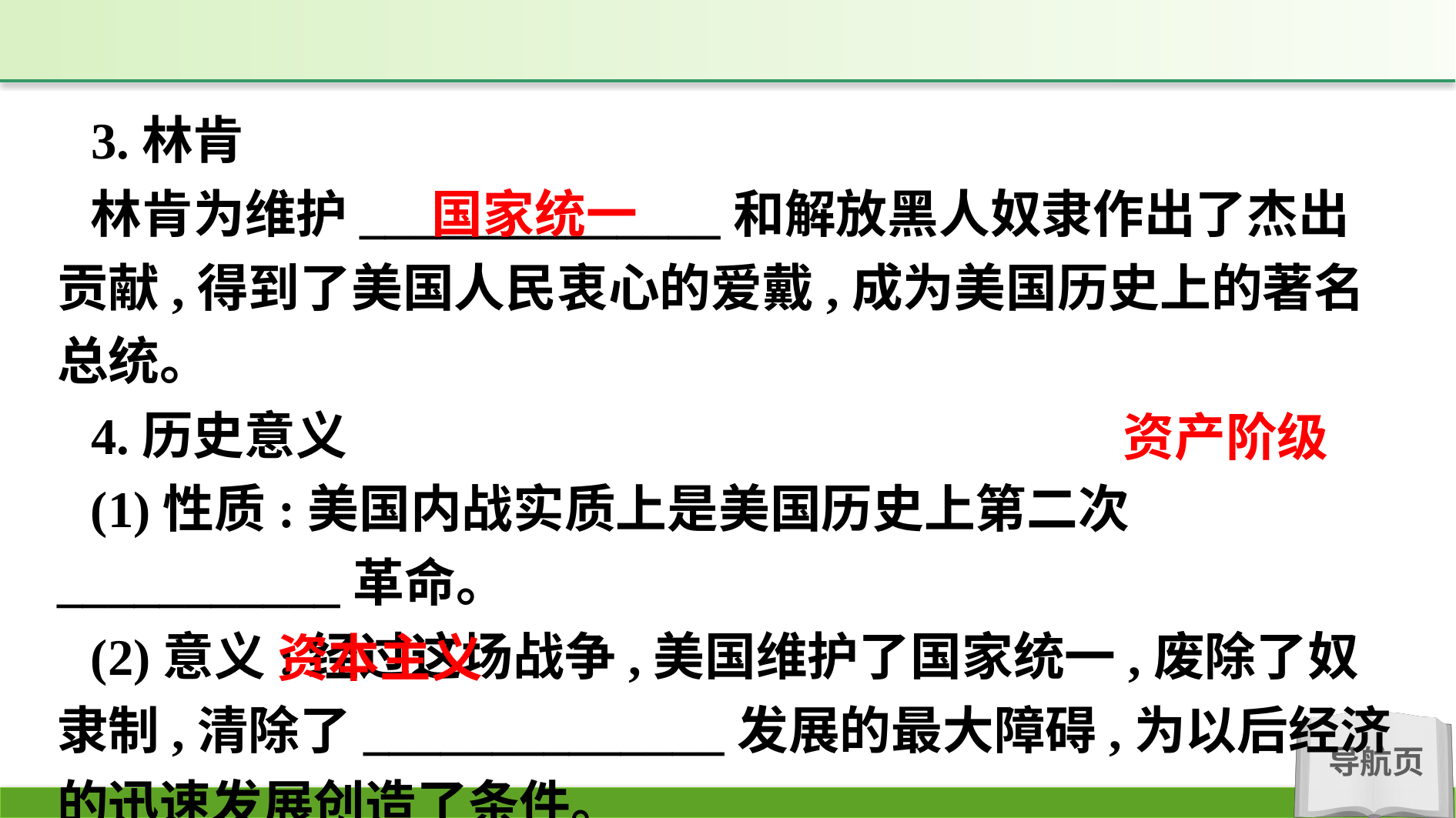

3.林肯
林肯为维护______________和解放黑人奴隶作出了杰出贡献,得到了美国人民衷心的爱戴,成为美国历史上的著名总统。
4.历史意义
(1)性质:美国内战实质上是美国历史上第二次___________革命。
(2)意义:经过这场战争,美国维护了国家统一,废除了奴隶制,清除了______________发展的最大障碍,为以后经济的迅速发展创造了条件。
国家统一
资产阶级
资本主义